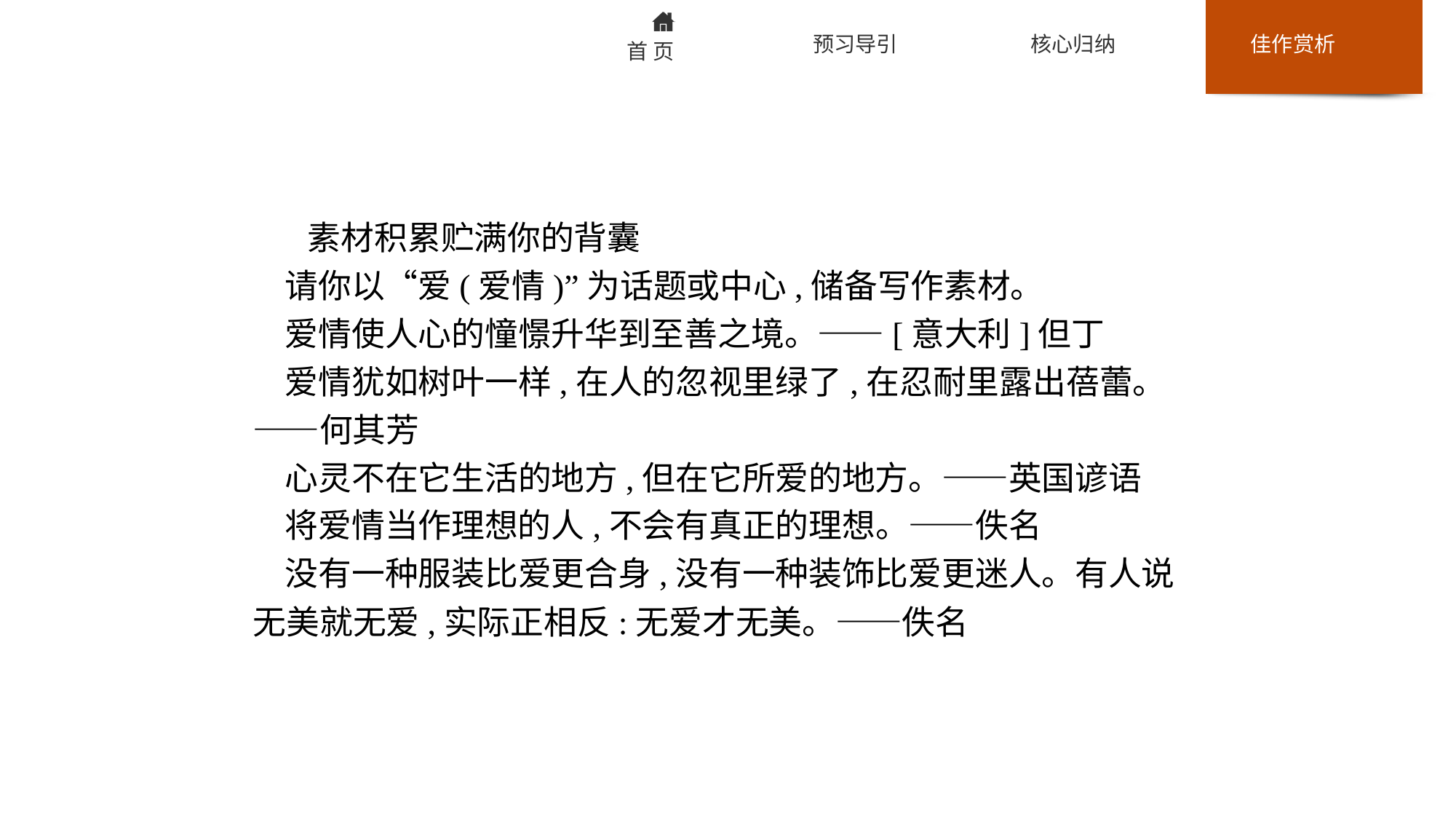

素材积累贮满你的背囊
请你以“爱(爱情)”为话题或中心,储备写作素材。
爱情使人心的憧憬升华到至善之境。——[意大利]但丁
爱情犹如树叶一样,在人的忽视里绿了,在忍耐里露出蓓蕾。——何其芳
心灵不在它生活的地方,但在它所爱的地方。——英国谚语
将爱情当作理想的人,不会有真正的理想。——佚名
没有一种服装比爱更合身,没有一种装饰比爱更迷人。有人说无美就无爱,实际正相反:无爱才无美。——佚名